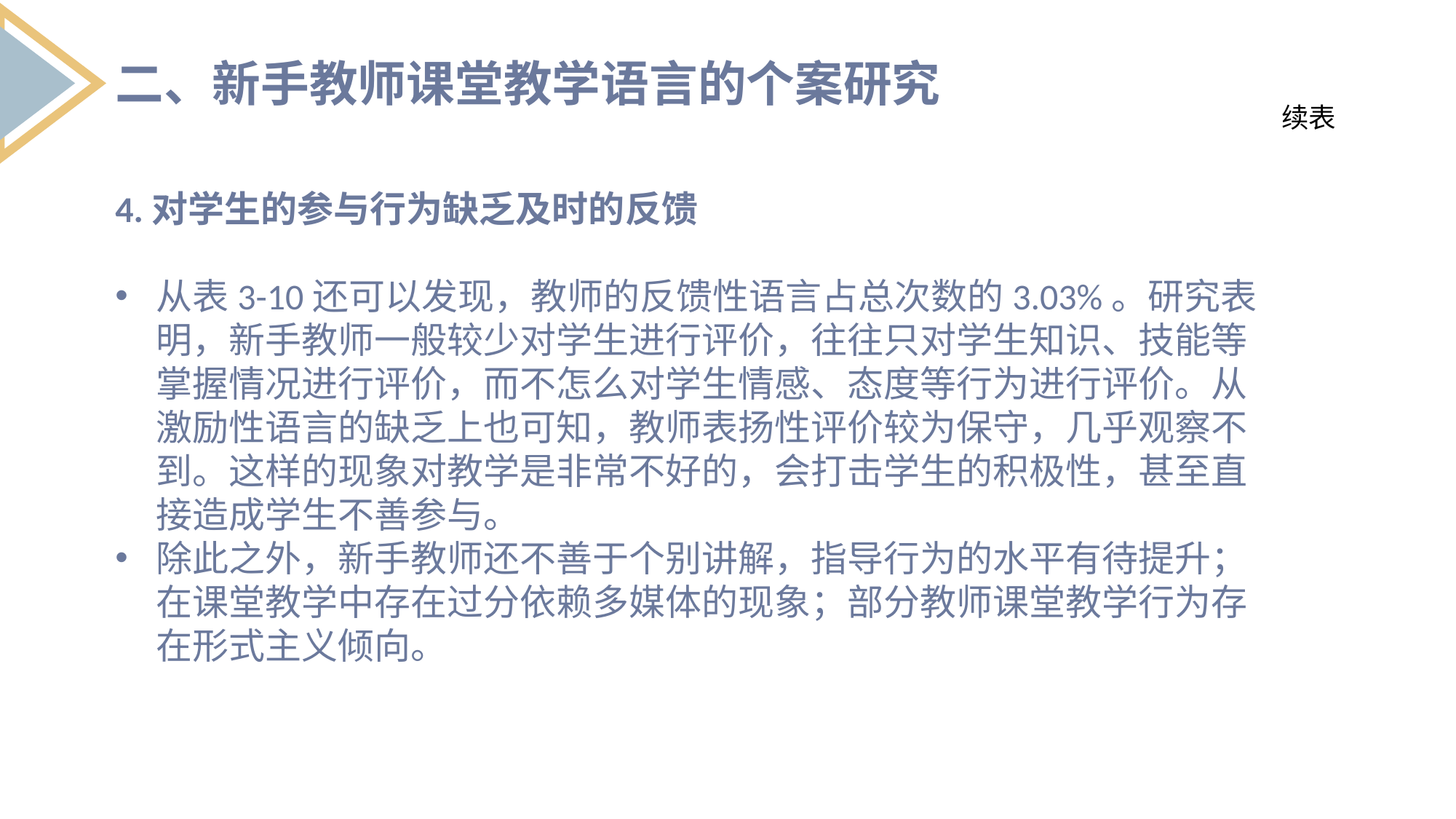

二、新手教师课堂教学语言的个案研究
续表
4.对学生的参与行为缺乏及时的反馈

从表3-10还可以发现，教师的反馈性语言占总次数的3.03%。研究表明，新手教师一般较少对学生进行评价，往往只对学生知识、技能等掌握情况进行评价，而不怎么对学生情感、态度等行为进行评价。从激励性语言的缺乏上也可知，教师表扬性评价较为保守，几乎观察不到。这样的现象对教学是非常不好的，会打击学生的积极性，甚至直接造成学生不善参与。
除此之外，新手教师还不善于个别讲解，指导行为的水平有待提升；在课堂教学中存在过分依赖多媒体的现象；部分教师课堂教学行为存在形式主义倾向。